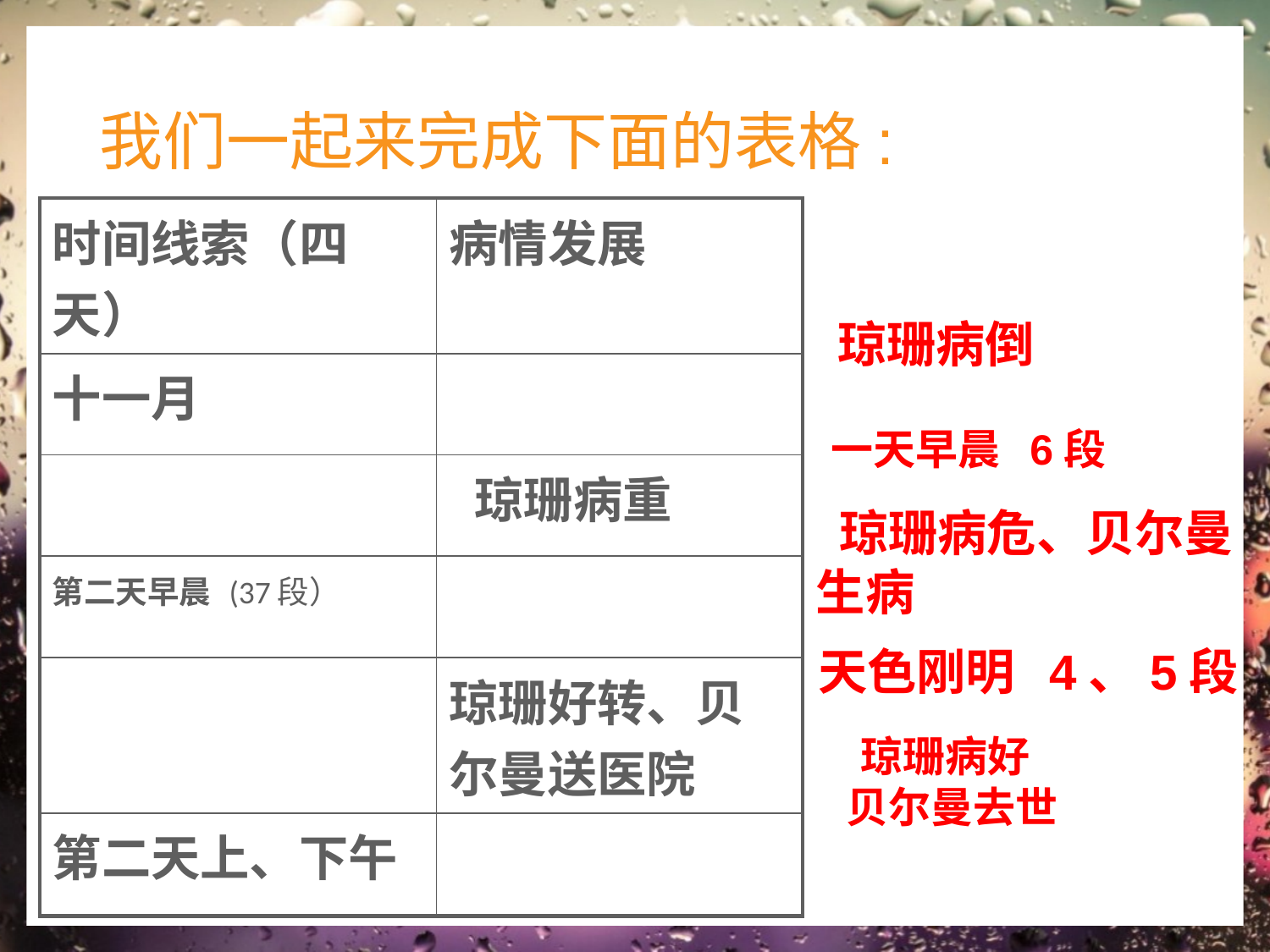

# 我们一起来完成下面的表格:
| 时间线索（四天） | 病情发展 |
| --- | --- |
| 十一月 |  |
|  | 琼珊病重 |
| 第二天早晨 (37段） |  |
|  | 琼珊好转、贝尔曼送医院 |
| 第二天上、下午 |  |

琼珊病倒
一天早晨  6段
 琼珊病危、贝尔曼生病
天色刚明  4、5段
 琼珊病好
贝尔曼去世